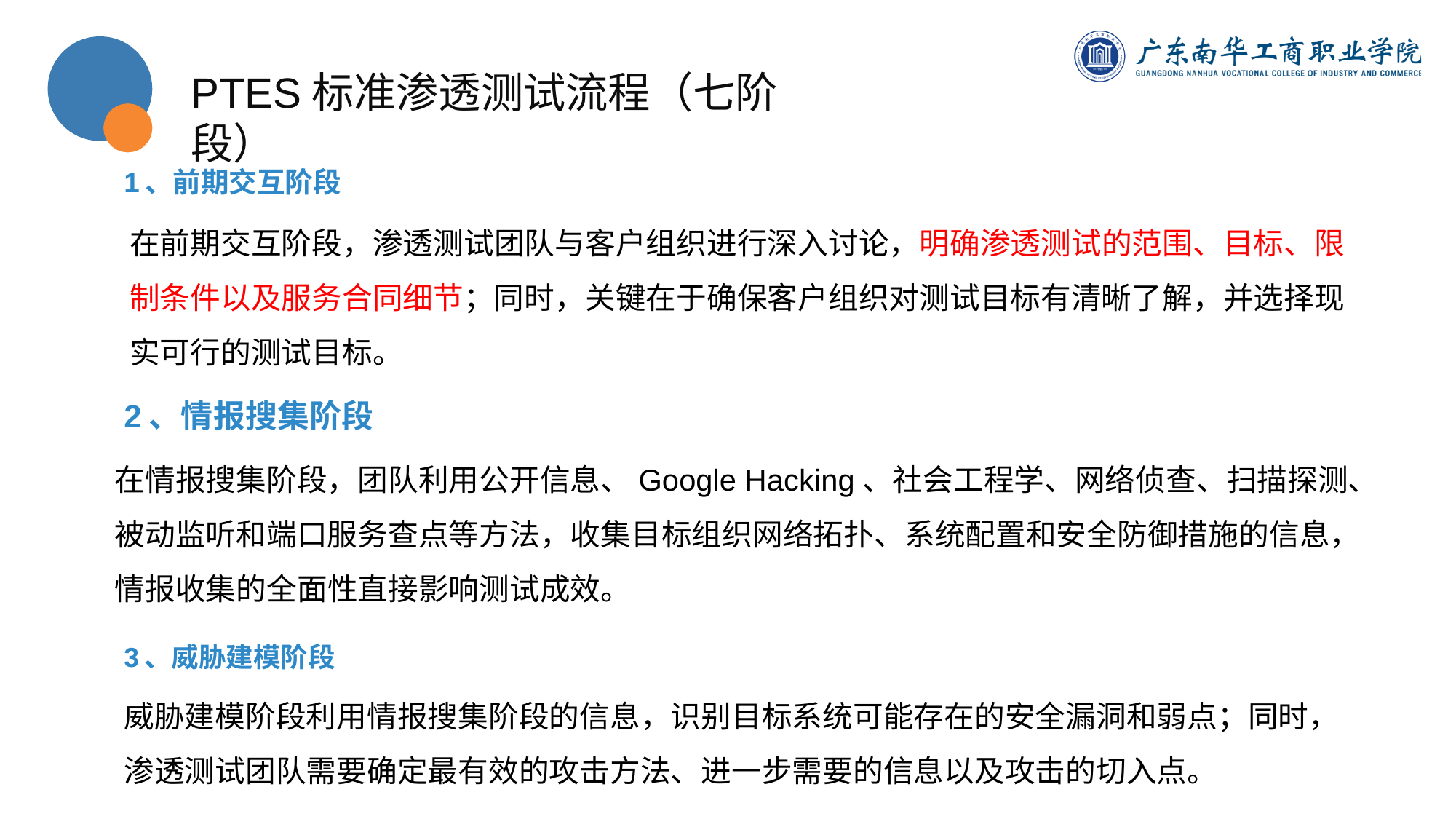

PTES标准渗透测试流程（七阶段）

1、前期交互阶段
在前期交互阶段，渗透测试团队与客户组织进行深入讨论，明确渗透测试的范围、目标、限制条件以及服务合同细节；同时，关键在于确保客户组织对测试目标有清晰了解，并选择现实可行的测试目标。
2、情报搜集阶段
在情报搜集阶段，团队利用公开信息、Google Hacking、社会工程学、网络侦查、扫描探测、被动监听和端口服务查点等方法，收集目标组织网络拓扑、系统配置和安全防御措施的信息，情报收集的全面性直接影响测试成效。
3、威胁建模阶段
威胁建模阶段利用情报搜集阶段的信息，识别目标系统可能存在的安全漏洞和弱点；同时，渗透测试团队需要确定最有效的攻击方法、进一步需要的信息以及攻击的切入点。